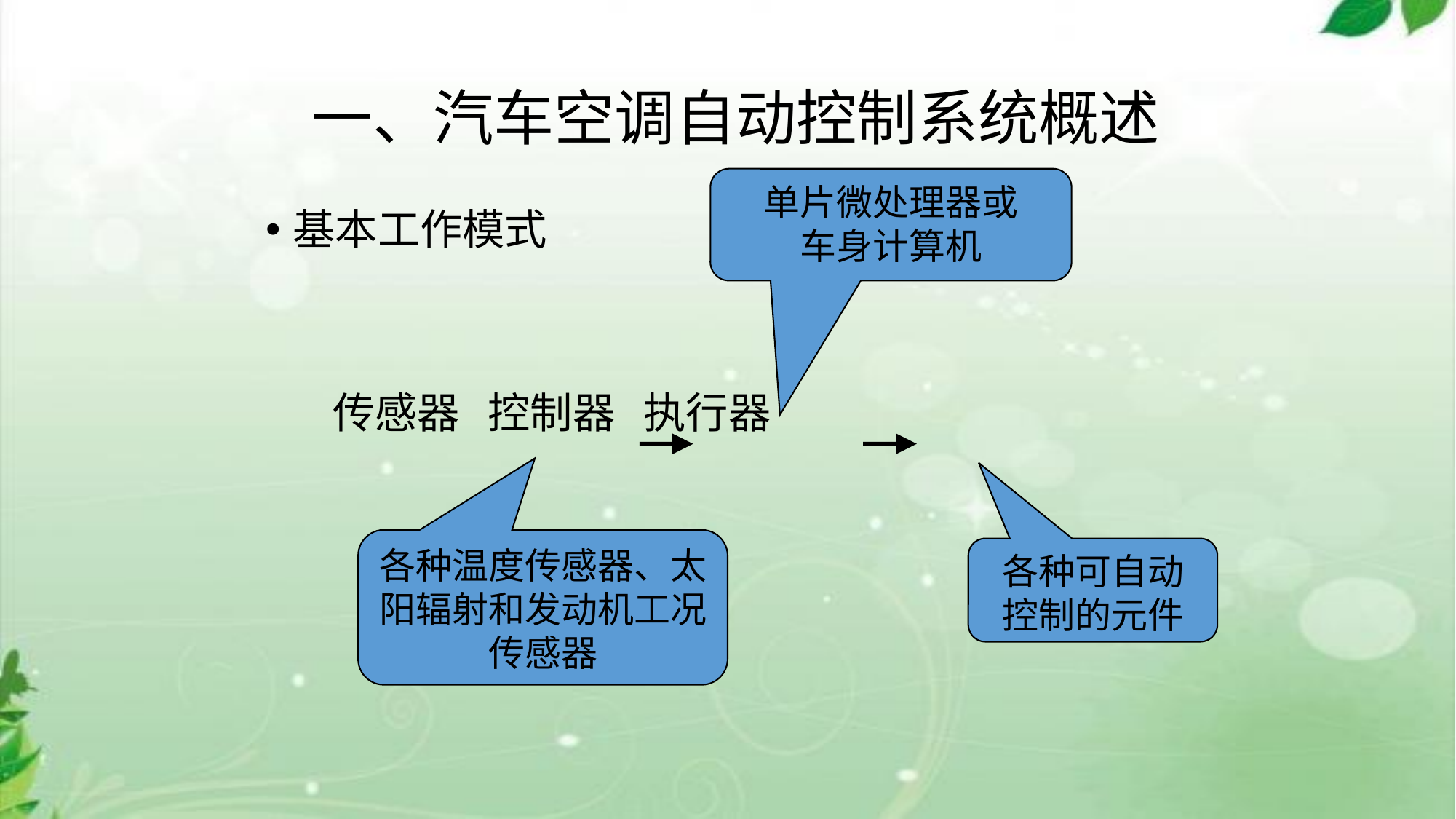

# 一、汽车空调自动控制系统概述
单片微处理器或
车身计算机
基本工作模式

      传感器   控制器   执行器

各种温度传感器、太阳辐射和发动机工况传感器
各种可自动
控制的元件